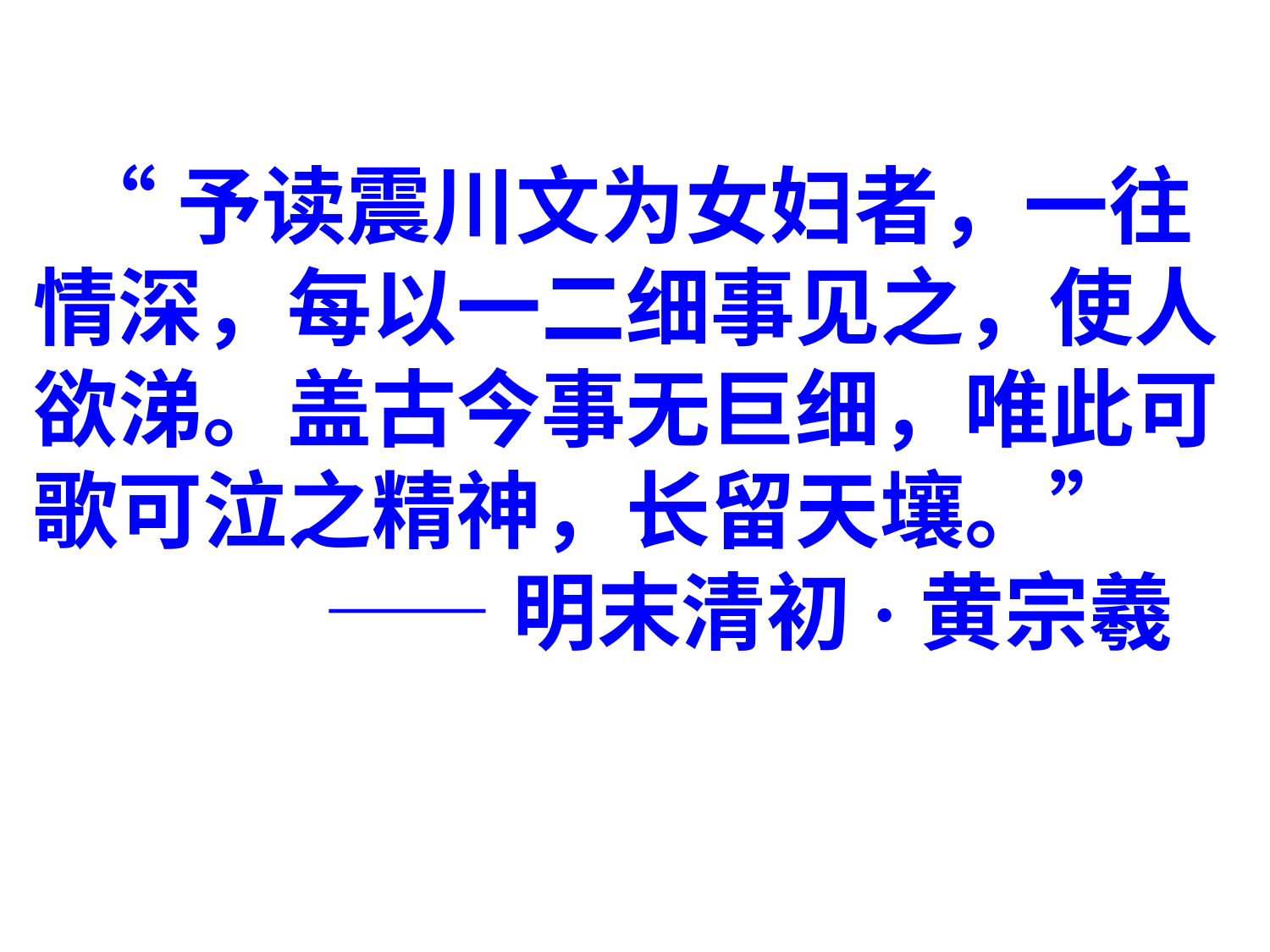

“予读震川文为女妇者，一往情深，每以一二细事见之，使人欲涕。盖古今事无巨细，唯此可歌可泣之精神，长留天壤。”
               ——明末清初·黄宗羲